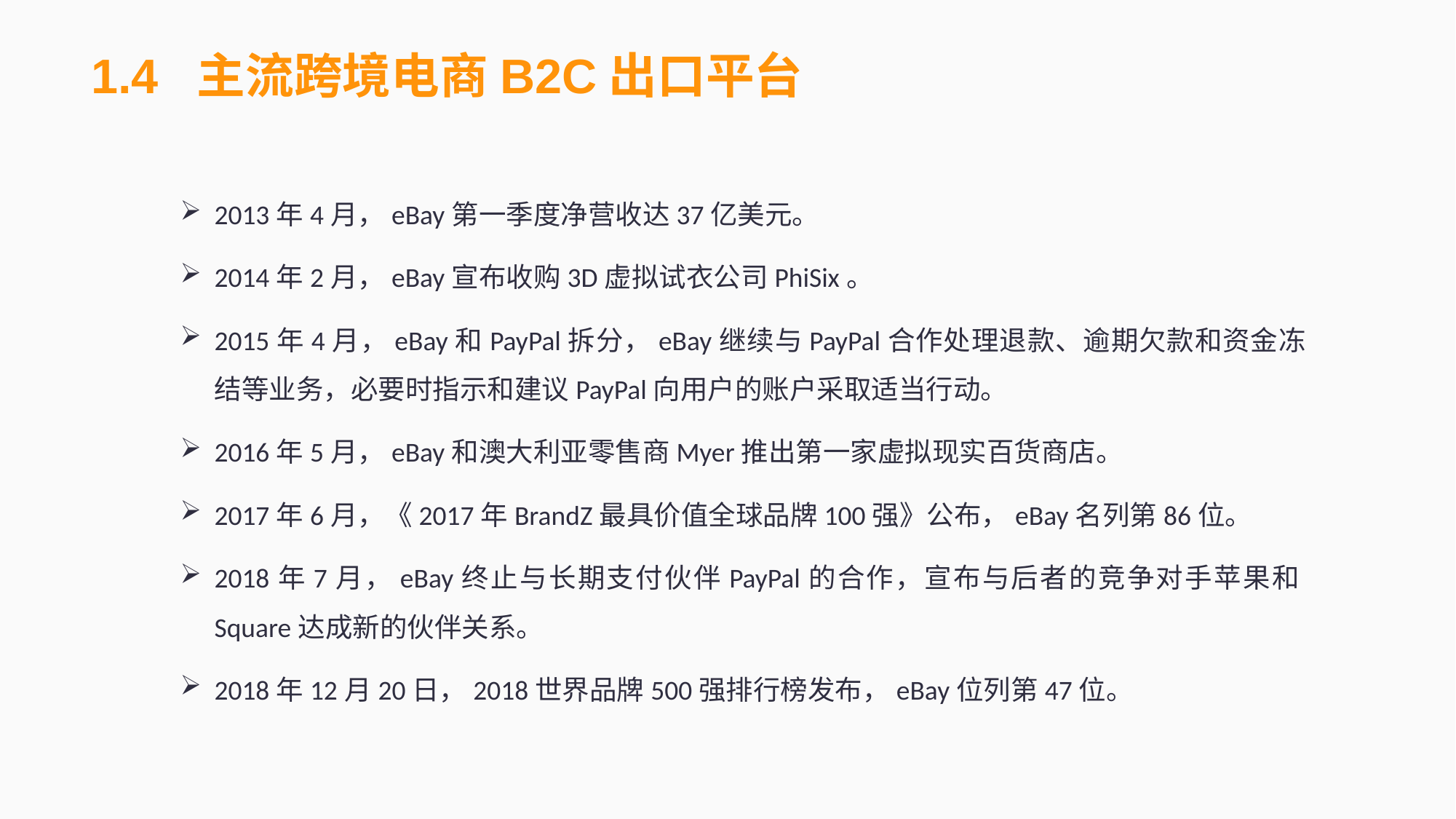

1.4  主流跨境电商B2C出口平台
2013年4月，eBay第一季度净营收达37亿美元。
2014年2月，eBay宣布收购3D虚拟试衣公司PhiSix。
2015年4月，eBay和PayPal拆分，eBay继续与PayPal合作处理退款、逾期欠款和资金冻结等业务，必要时指示和建议PayPal向用户的账户采取适当行动。
2016年5月，eBay和澳大利亚零售商Myer推出第一家虚拟现实百货商店。
2017年6月，《2017年BrandZ最具价值全球品牌100强》公布，eBay名列第86位。
2018年7月，eBay终止与长期支付伙伴PayPal的合作，宣布与后者的竞争对手苹果和Square达成新的伙伴关系。
2018年12月20日，2018世界品牌500强排行榜发布，eBay位列第47位。